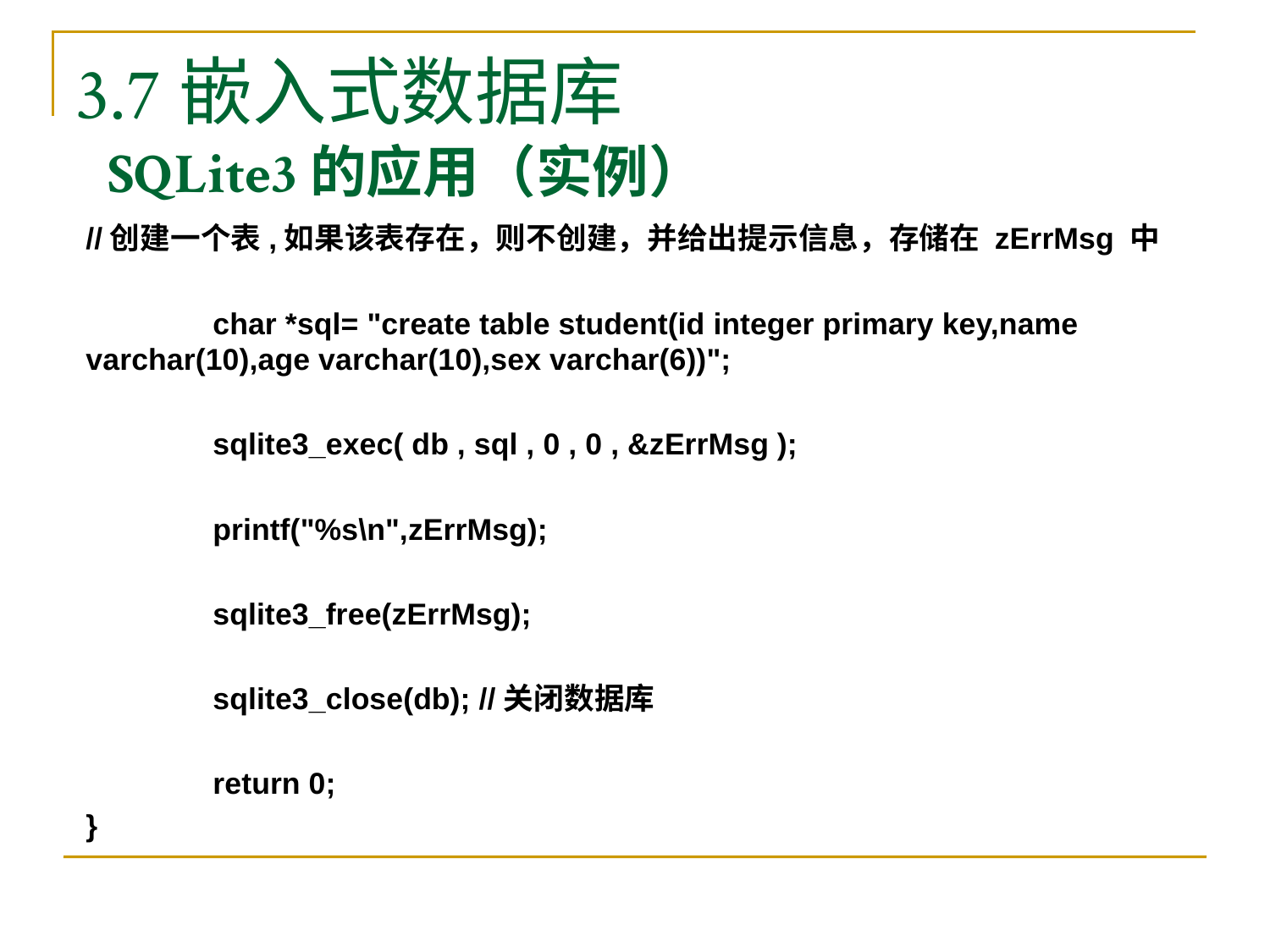

3.7嵌入式数据库
# SQLite3的应用（实例）
//创建一个表,如果该表存在，则不创建，并给出提示信息，存储在 zErrMsg 中

	char *sql= "create table student(id integer primary key,name varchar(10),age varchar(10),sex varchar(6))";

	sqlite3_exec( db , sql , 0 , 0 , &zErrMsg );

	printf("%s\n",zErrMsg);

	sqlite3_free(zErrMsg);

	sqlite3_close(db); //关闭数据库

	return 0;
}